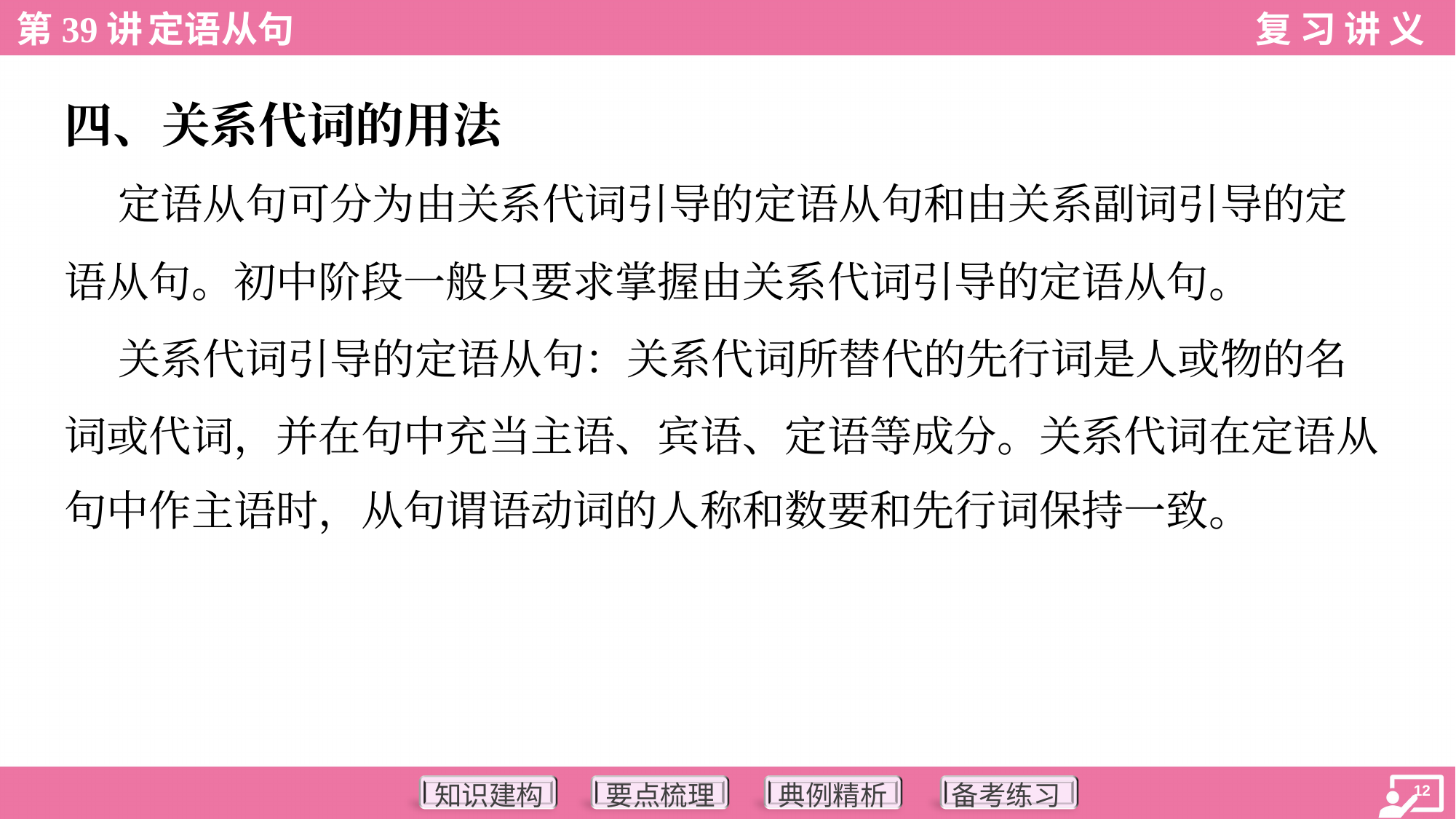

四、关系代词的用法
    定语从句可分为由关系代词引导的定语从句和由关系副词引导的定
语从句。初中阶段一般只要求掌握由关系代词引导的定语从句。
    关系代词引导的定语从句：关系代词所替代的先行词是人或物的名
词或代词，并在句中充当主语、宾语、定语等成分。关系代词在定语从
句中作主语时，从句谓语动词的人称和数要和先行词保持一致。